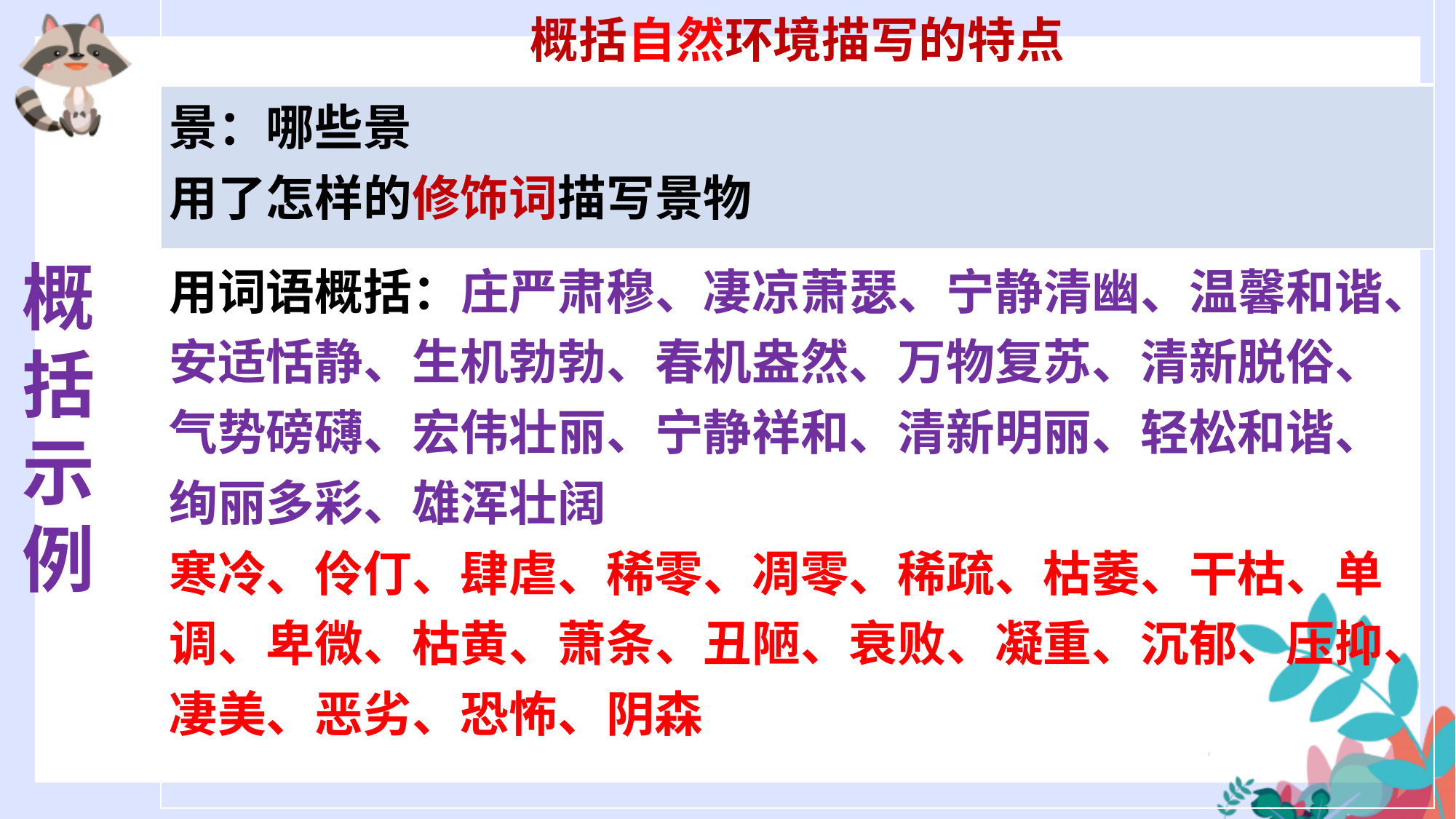

| 概括自然环境描写的特点 |
| --- |
| 景：哪些景 用了怎样的修饰词描写景物 |
| 用词语概括：庄严肃穆、凄凉萧瑟、宁静清幽、温馨和谐、安适恬静、生机勃勃、春机盎然、万物复苏、清新脱俗、气势磅礴、宏伟壮丽、宁静祥和、清新明丽、轻松和谐、绚丽多彩、雄浑壮阔 寒冷、伶仃、肆虐、稀零、凋零、稀疏、枯萎、干枯、单调、卑微、枯黄、萧条、丑陋、衰败、凝重、沉郁、压抑、凄美、恶劣、恐怖、阴森 |
概括示例